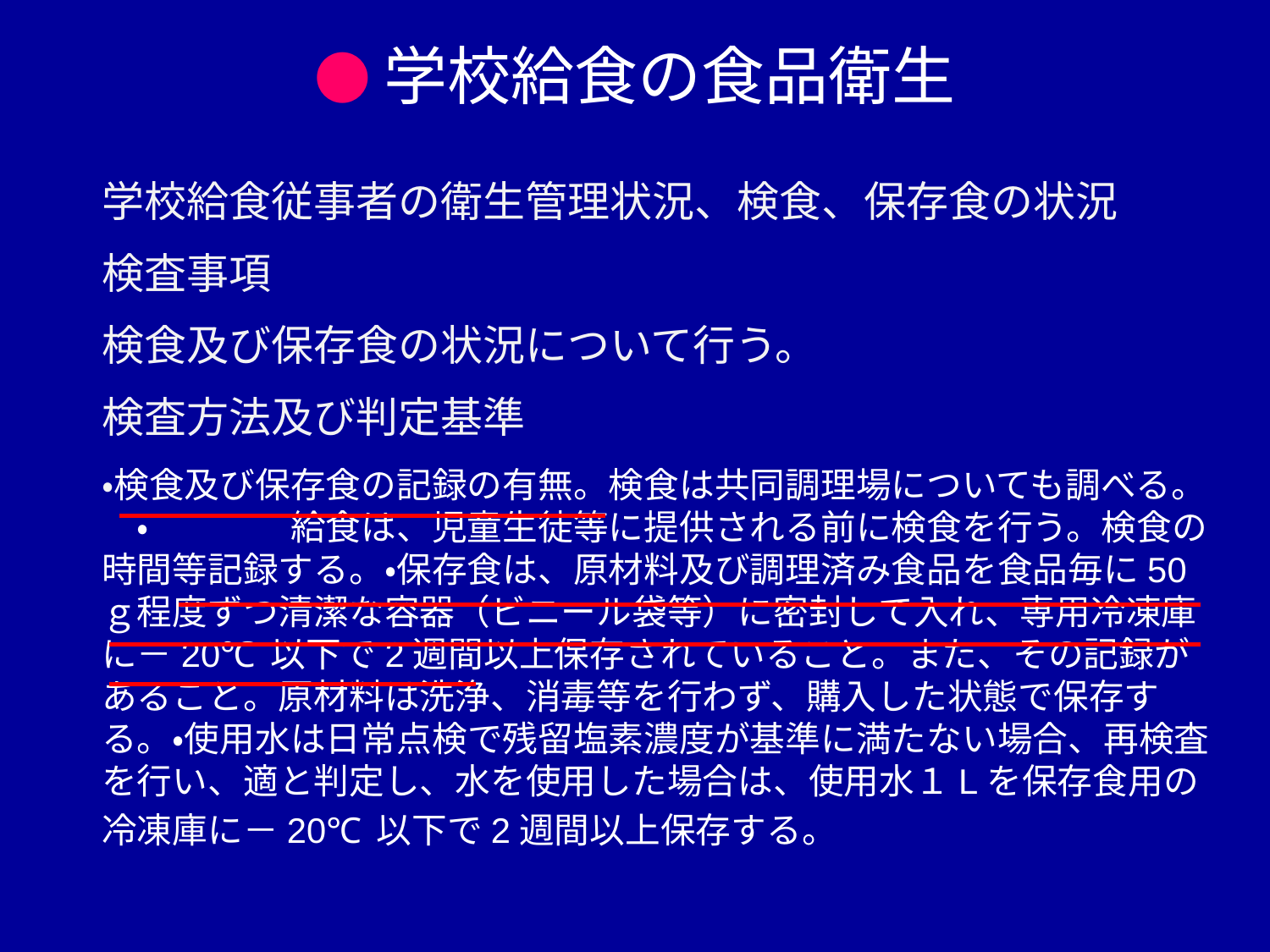

●学校給食の食品衛生
学校給食従事者の衛生管理状況、検食、保存食の状況
検査事項
検食及び保存食の状況について行う。
検査方法及び判定基準
・検食及び保存食の記録の有無。検食は共同調理場についても調べる。　・　　　　給食は、児童生徒等に提供される前に検食を行う。検食の時間等記録する。・保存食は、原材料及び調理済み食品を食品毎に50ｇ程度ずつ清潔な容器（ビニール袋等）に密封して入れ、専用冷凍庫に－20℃以下で2週間以上保存されていること。また、その記録があること。原材料は洗浄、消毒等を行わず、購入した状態で保存する。・使用水は日常点検で残留塩素濃度が基準に満たない場合、再検査を行い、適と判定し、水を使用した場合は、使用水１Lを保存食用の冷凍庫に－20℃以下で2週間以上保存する。